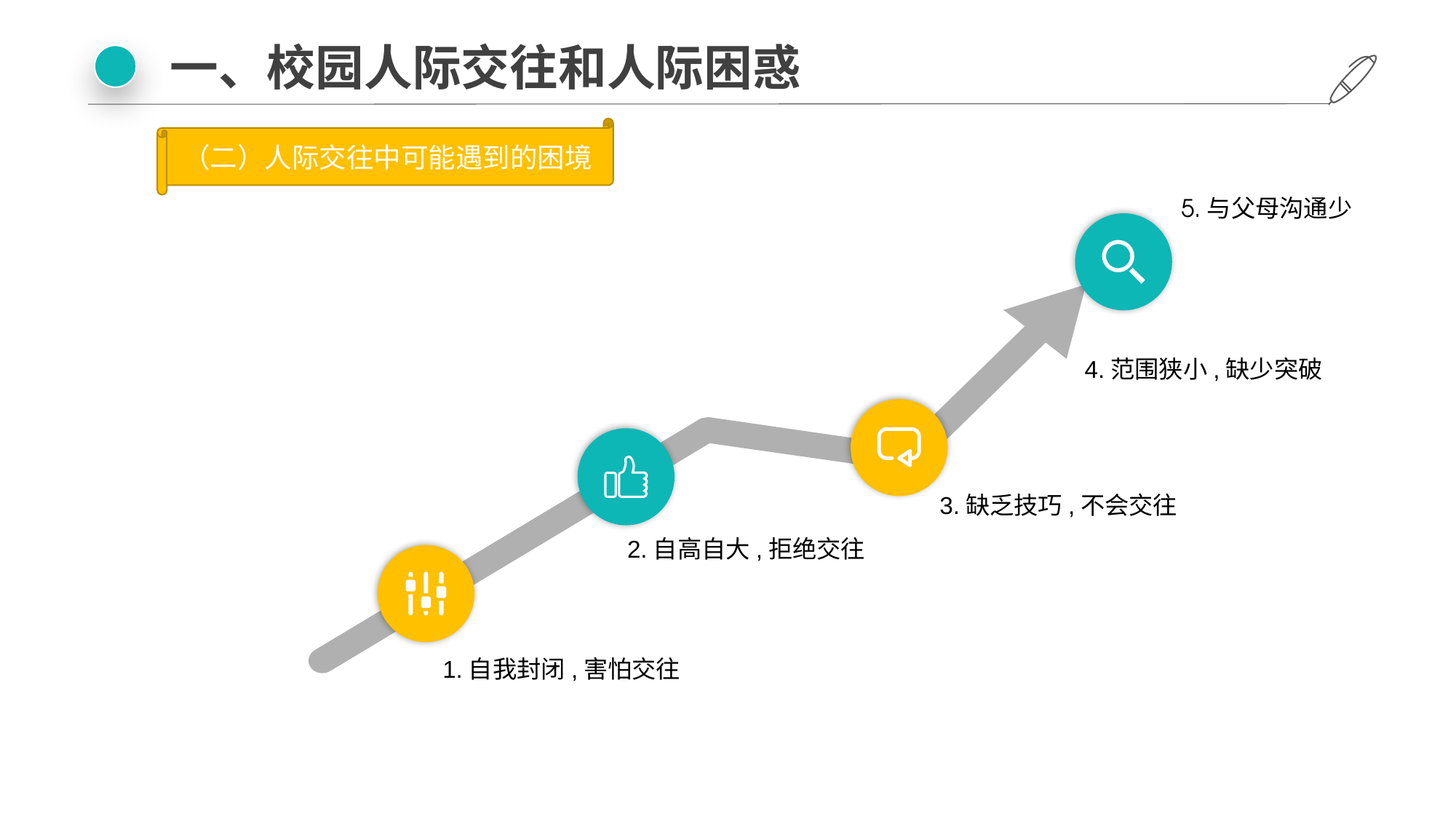

一、校园人际交往和人际困惑

（二）人际交往中可能遇到的困境
5.与父母沟通少

4.范围狭小,缺少突破
3.缺乏技巧,不会交往
2.自高自大,拒绝交往
1.自我封闭,害怕交往